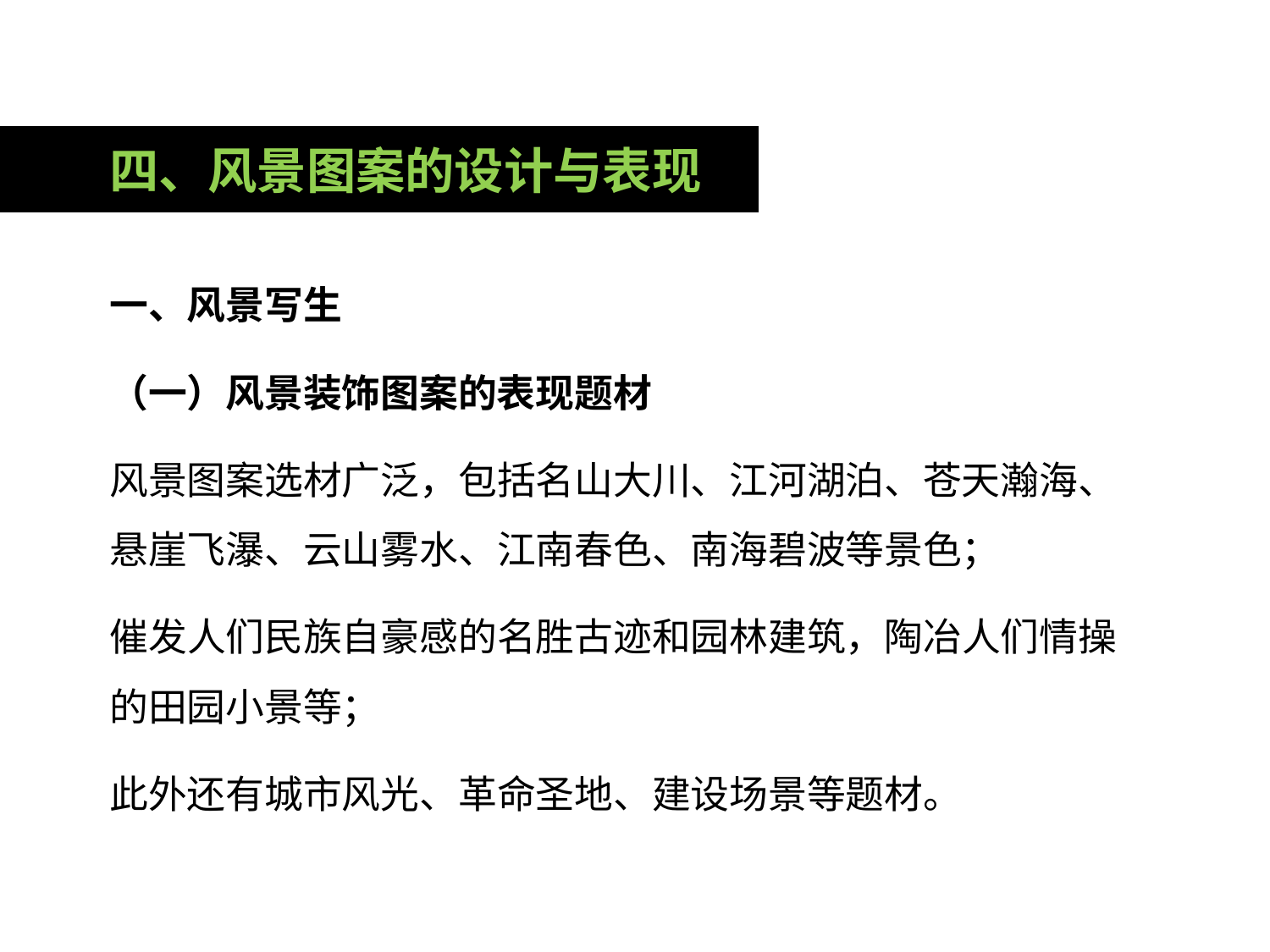

四、风景图案的设计与表现

一、风景写生
（一）风景装饰图案的表现题材
风景图案选材广泛，包括名山大川、江河湖泊、苍天瀚海、悬崖飞瀑、云山雾水、江南春色、南海碧波等景色；
催发人们民族自豪感的名胜古迹和园林建筑，陶冶人们情操的田园小景等；
此外还有城市风光、革命圣地、建设场景等题材。